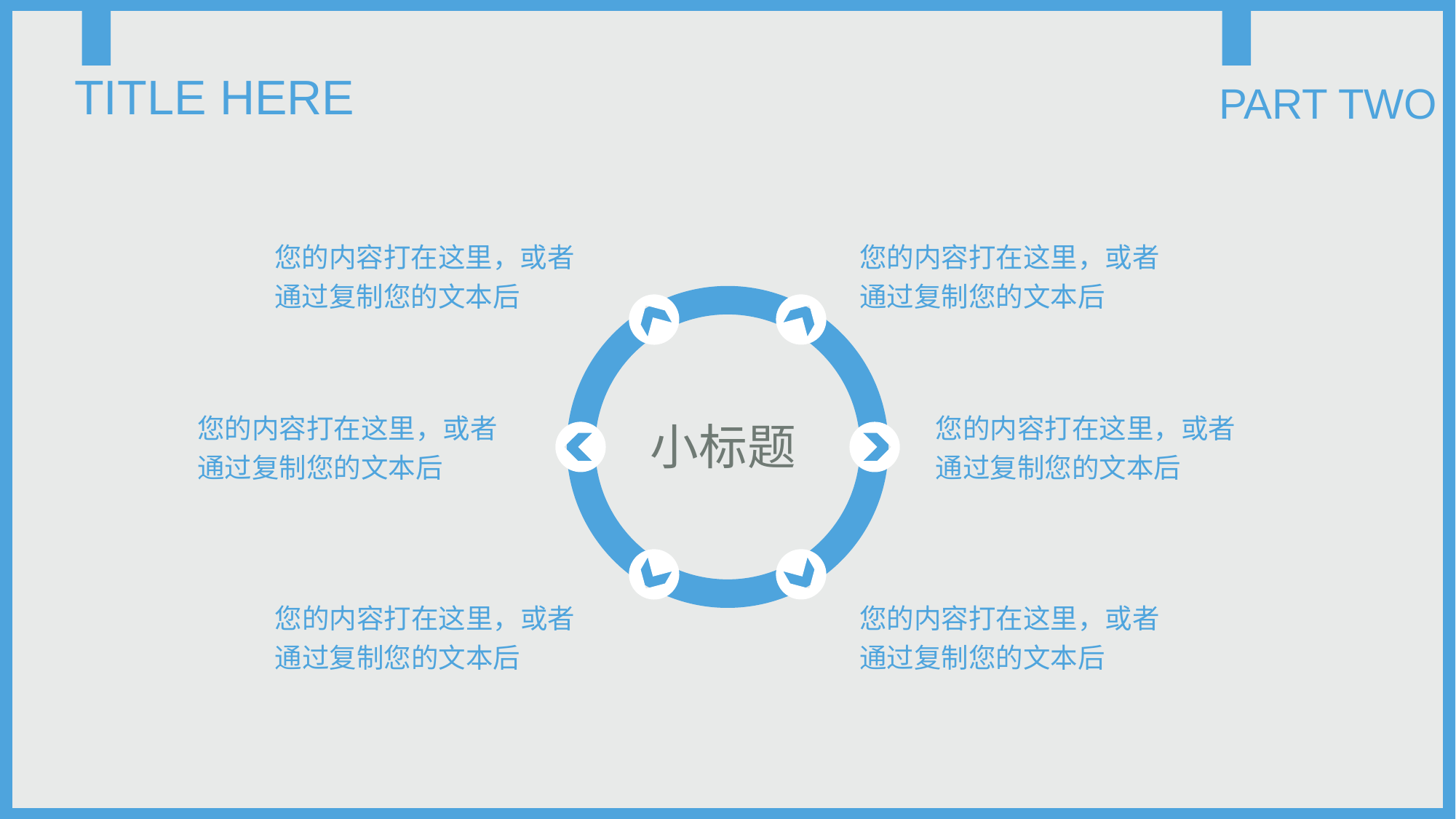

TITLE HERE
PART TWO
您的内容打在这里，或者通过复制您的文本后
您的内容打在这里，或者通过复制您的文本后

您的内容打在这里，或者通过复制您的文本后
您的内容打在这里，或者通过复制您的文本后
小标题
您的内容打在这里，或者通过复制您的文本后
您的内容打在这里，或者通过复制您的文本后